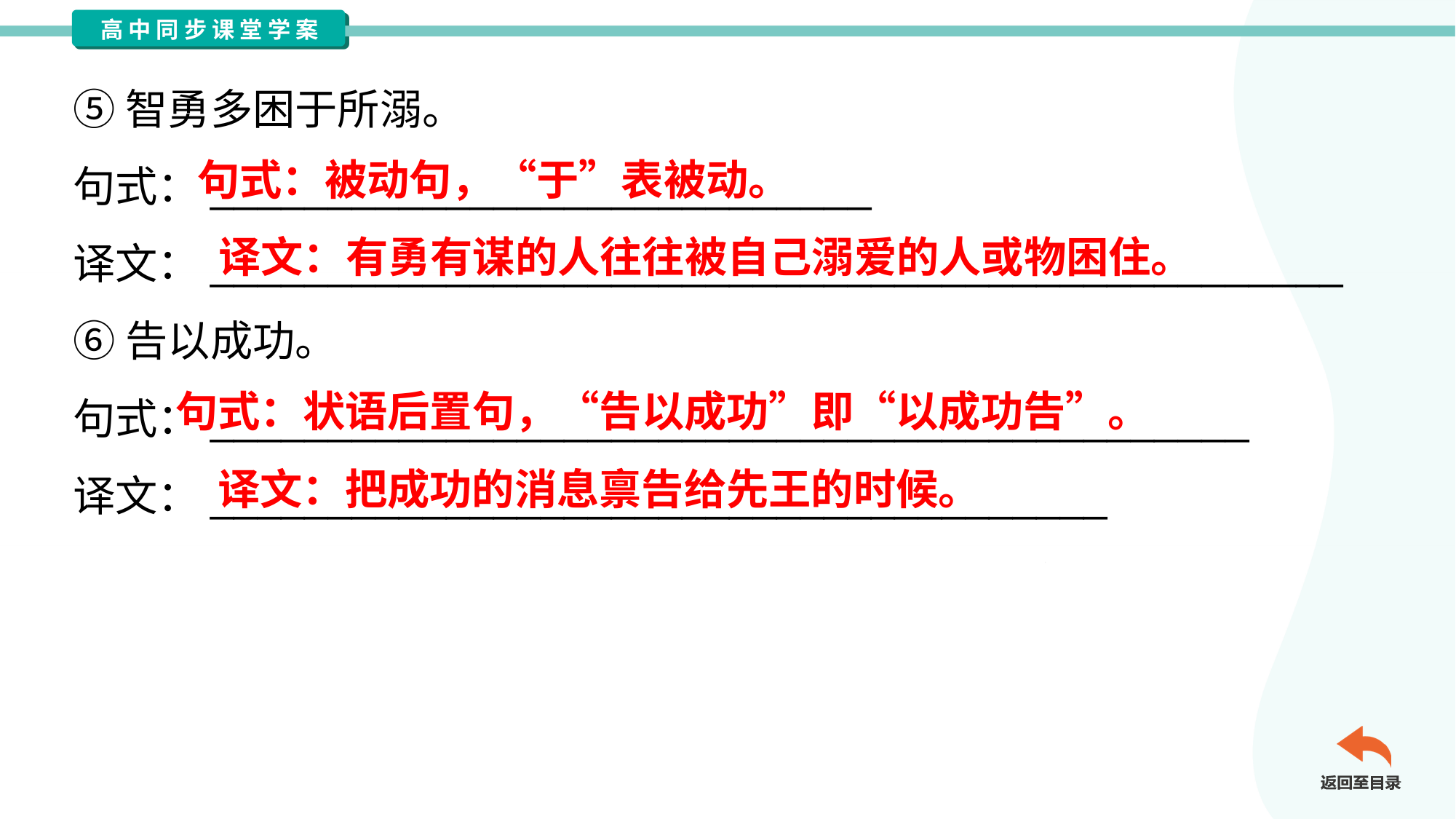

⑤智勇多困于所溺。
句式：____________________________
译文：________________________________________________
⑥告以成功。
句式：____________________________________________
译文：______________________________________
句式：被动句，“于”表被动。
译文：有勇有谋的人往往被自己溺爱的人或物困住。
句式：状语后置句，“告以成功”即“以成功告”。
译文：把成功的消息禀告给先王的时候。